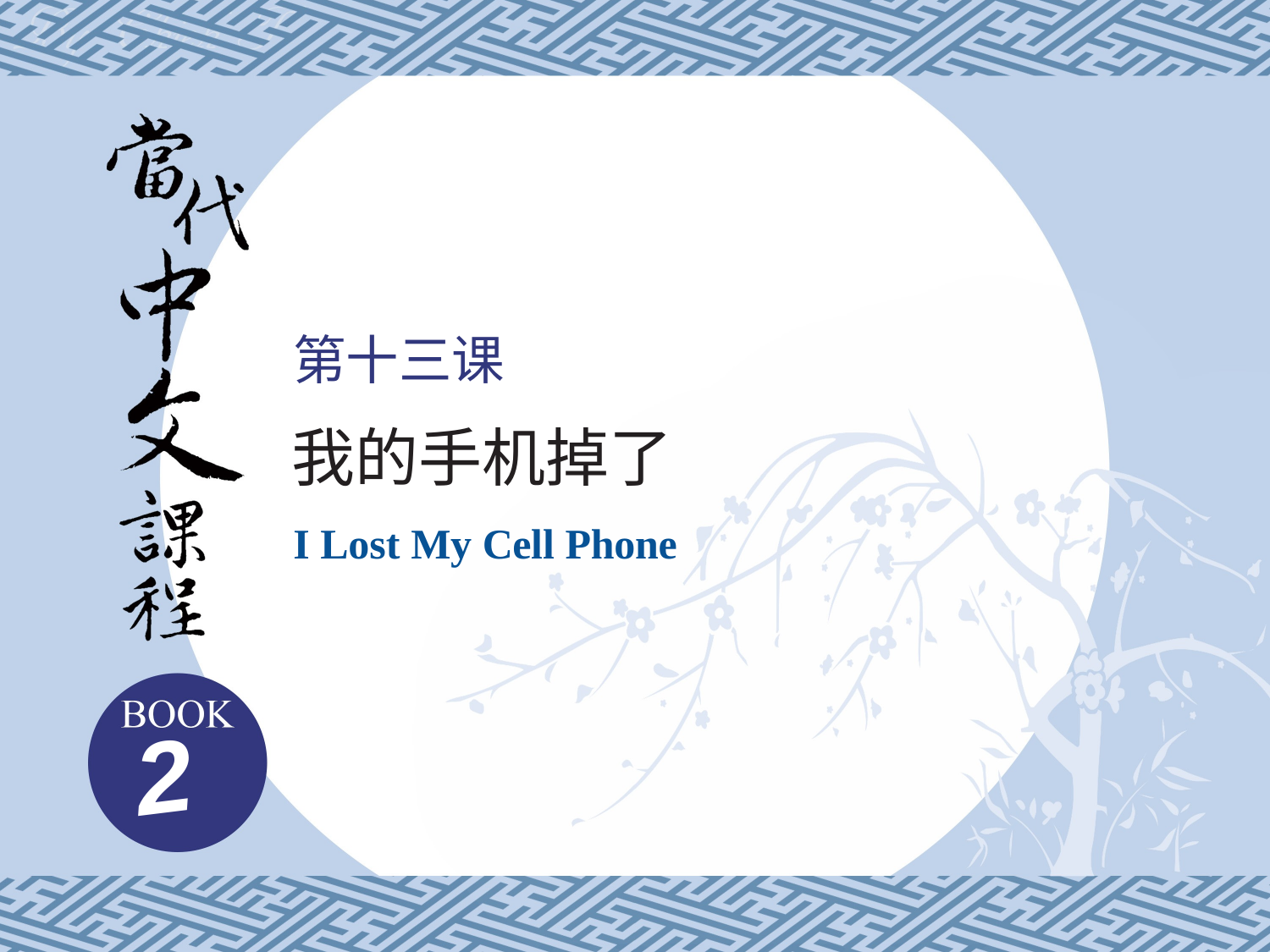

# 第十三课
我的手机掉了
I Lost My Cell Phone
2